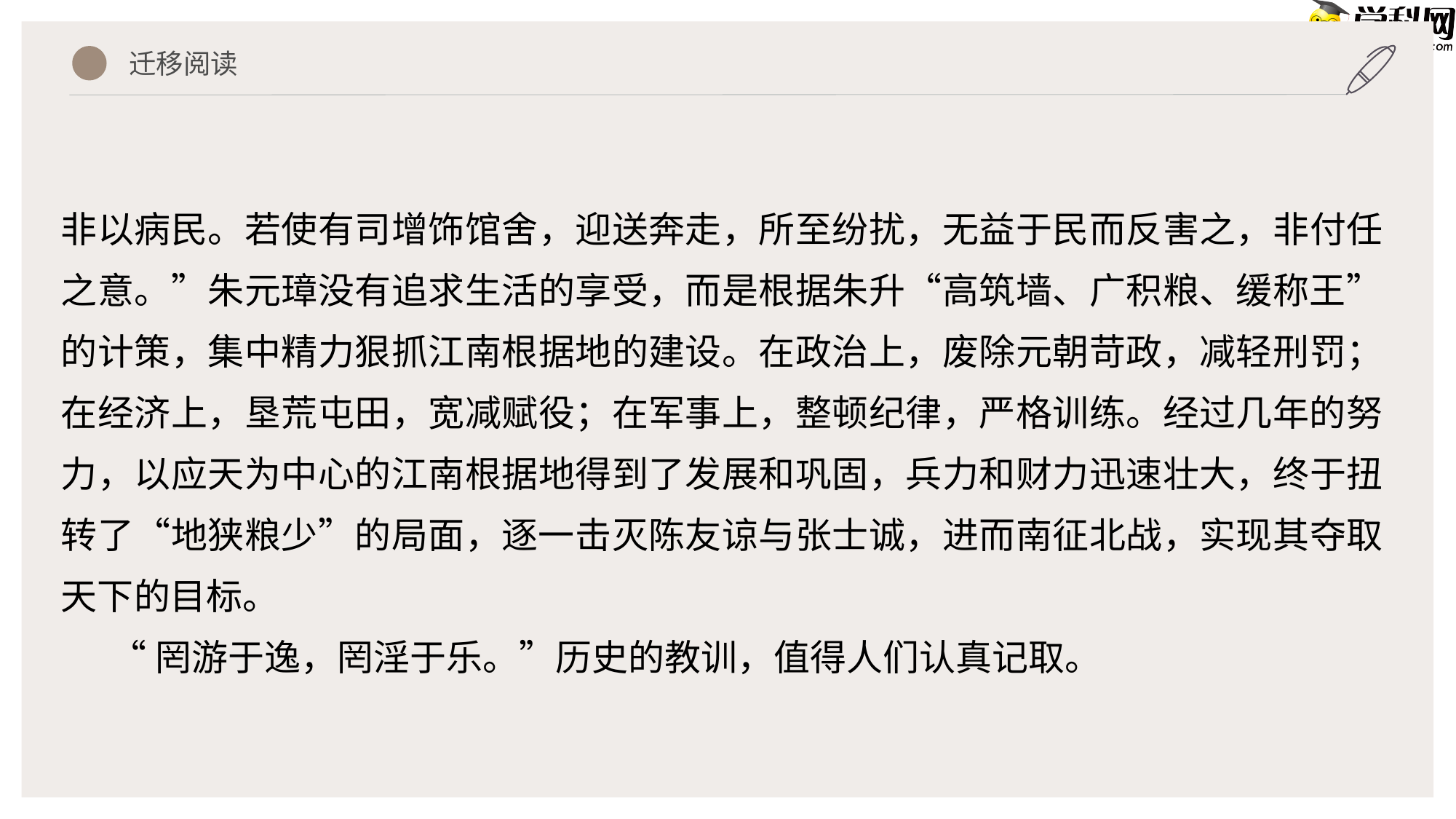

迁移阅读

非以病民。若使有司增饰馆舍，迎送奔走，所至纷扰，无益于民而反害之，非付任之意。”朱元璋没有追求生活的享受，而是根据朱升“高筑墙、广积粮、缓称王”的计策，集中精力狠抓江南根据地的建设。在政治上，废除元朝苛政，减轻刑罚；在经济上，垦荒屯田，宽减赋役；在军事上，整顿纪律，严格训练。经过几年的努力，以应天为中心的江南根据地得到了发展和巩固，兵力和财力迅速壮大，终于扭转了“地狭粮少”的局面，逐一击灭陈友谅与张士诚，进而南征北战，实现其夺取天下的目标。
      “罔游于逸，罔淫于乐。”历史的教训，值得人们认真记取。